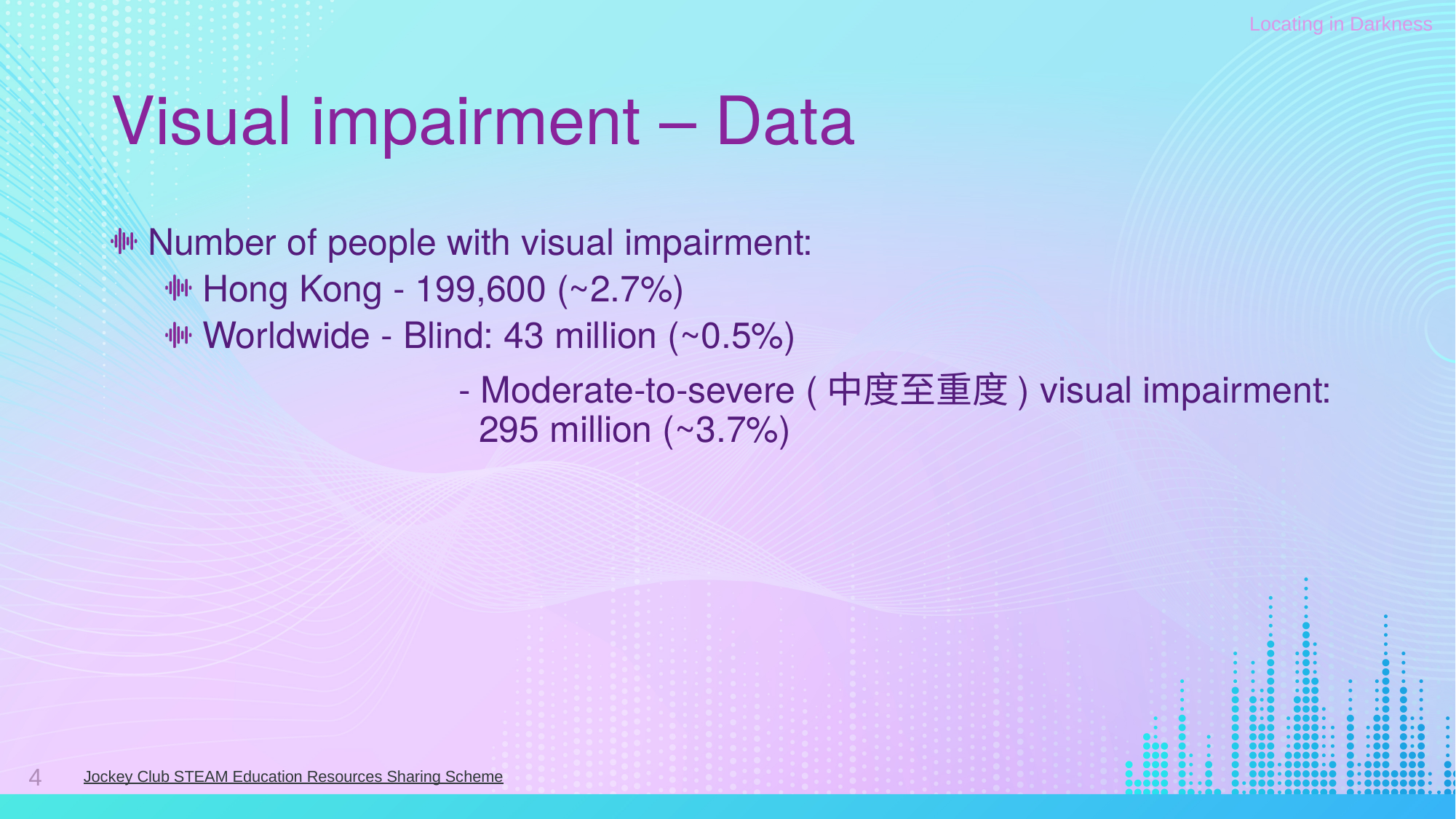

# Visual impairment – Data
Number of people with visual impairment:
Hong Kong - 199,600 (~2.7%)
Worldwide - Blind: 43 million (~0.5%)
			  - Moderate-to-severe (中度至重度) visual impairment:
			    295 million (~3.7%)

4